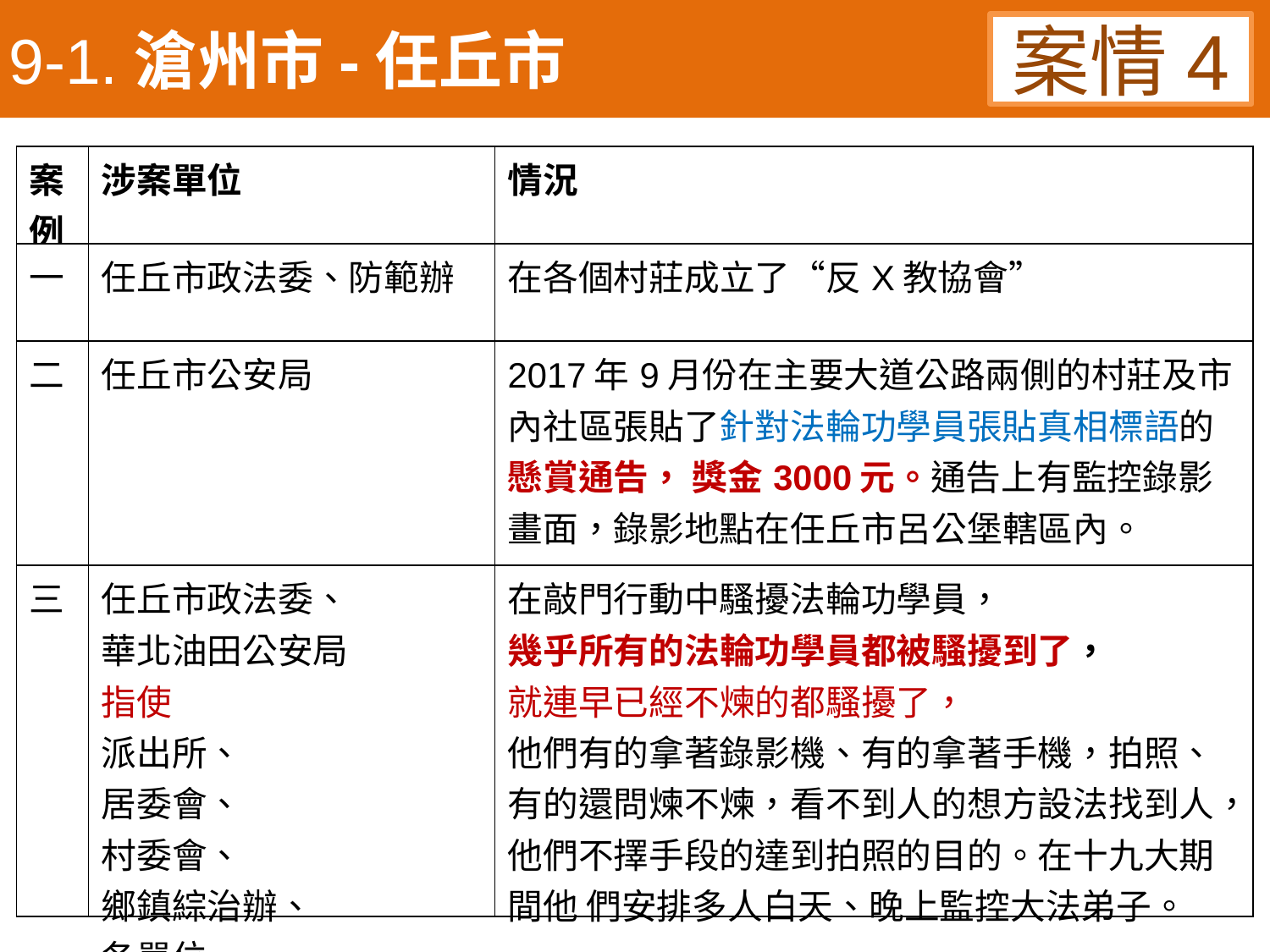

9-1.滄州市-任丘市
案情4
| 案例 | 涉案單位 | 情況 |
| --- | --- | --- |
| 一 | 任丘市政法委、防範辦 | 在各個村莊成立了“反X教協會” |
| 二 | 任丘市公安局 | 2017年9月份在主要大道公路兩側的村莊及市內社區張貼了針對法輪功學員張貼真相標語的懸賞通告， 獎金3000元。通告上有監控錄影畫面，錄影地點在任丘市呂公堡轄區內。 |
| 三 | 任丘市政法委、 華北油田公安局 指使 派出所、 居委會、 村委會、 鄉鎮綜治辦、 各單位 | 在敲門行動中騷擾法輪功學員， 幾乎所有的法輪功學員都被騷擾到了， 就連早已經不煉的都騷擾了， 他們有的拿著錄影機、有的拿著手機，拍照、有的還問煉不煉，看不到人的想方設法找到人，他們不擇手段的達到拍照的目的。在十九大期間他 們安排多人白天、晚上監控大法弟子。 |